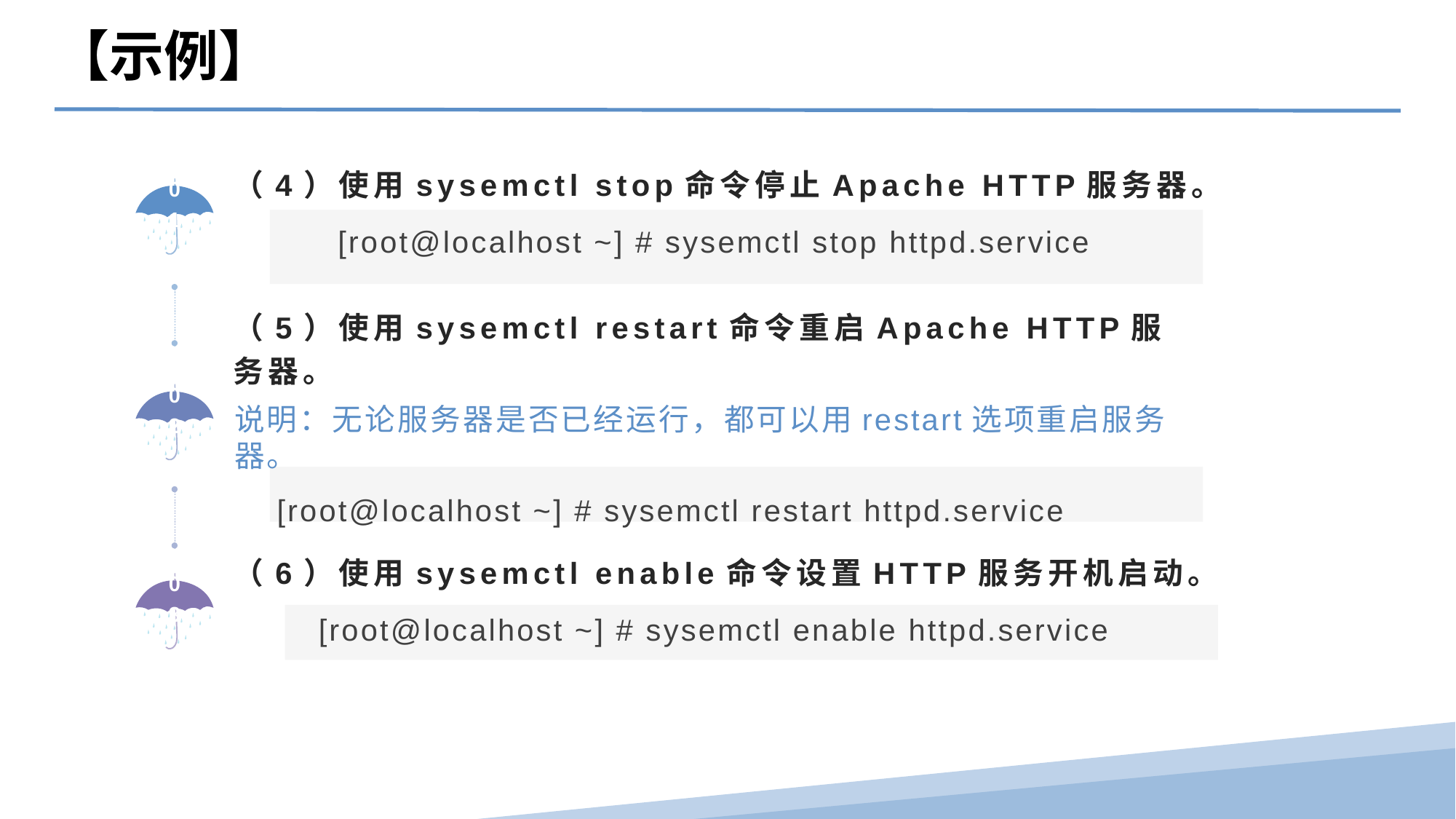

【示例】
（4）使用sysemctl stop命令停止Apache HTTP服务器。

01

[root@localhost ~] # sysemctl stop httpd.service

（5）使用sysemctl restart命令重启Apache HTTP服务器。

02

说明：无论服务器是否已经运行，都可以用restart选项重启服务器。
    [root@localhost ~] # sysemctl restart httpd.service

（6）使用sysemctl enable命令设置HTTP服务开机启动。

03

[root@localhost ~] # sysemctl enable httpd.service